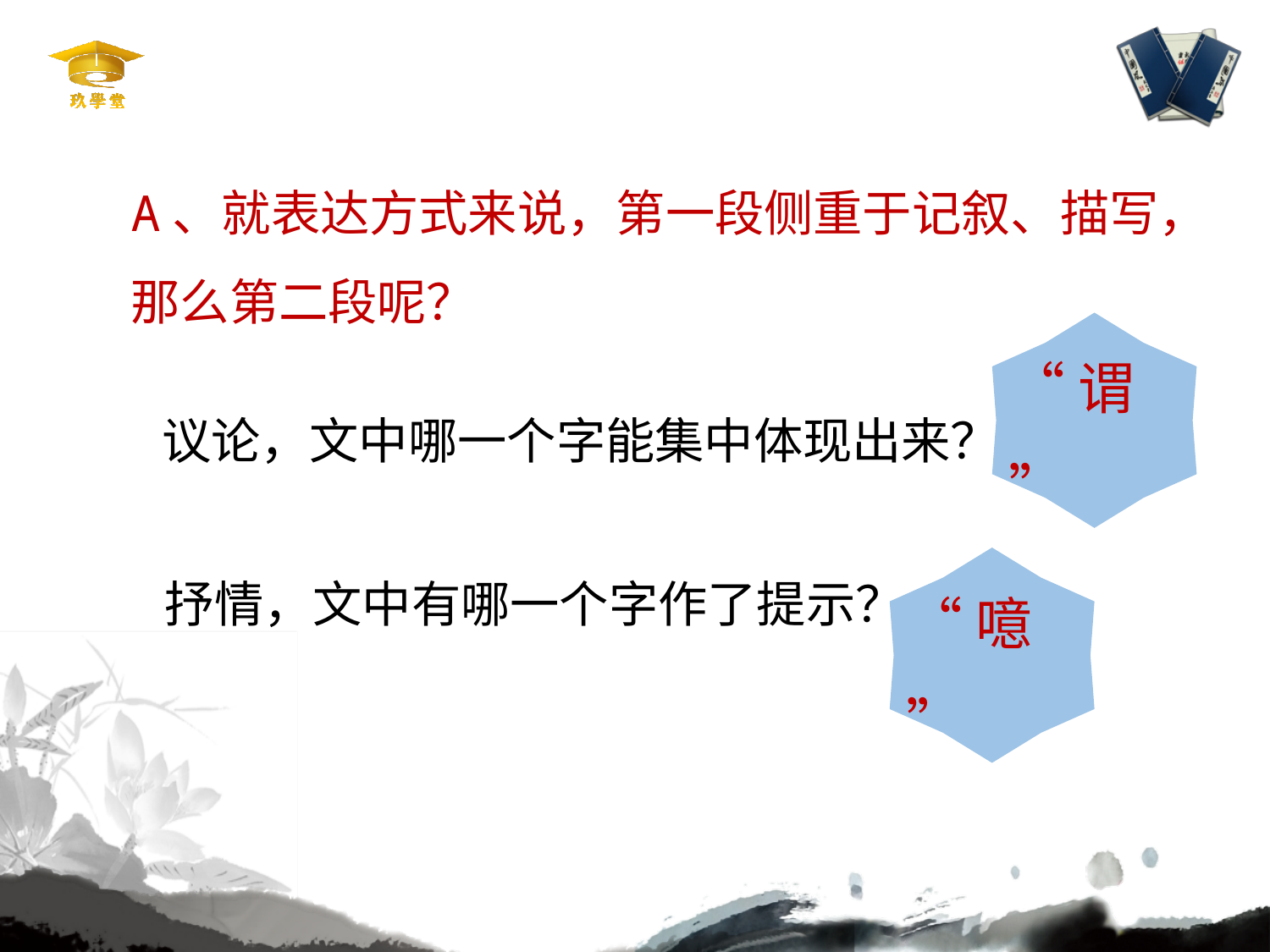

A、就表达方式来说，第一段侧重于记叙、描写，那么第二段呢？
“谓”
议论，文中哪一个字能集中体现出来？
　抒情，文中有哪一个字作了提示？
“噫”